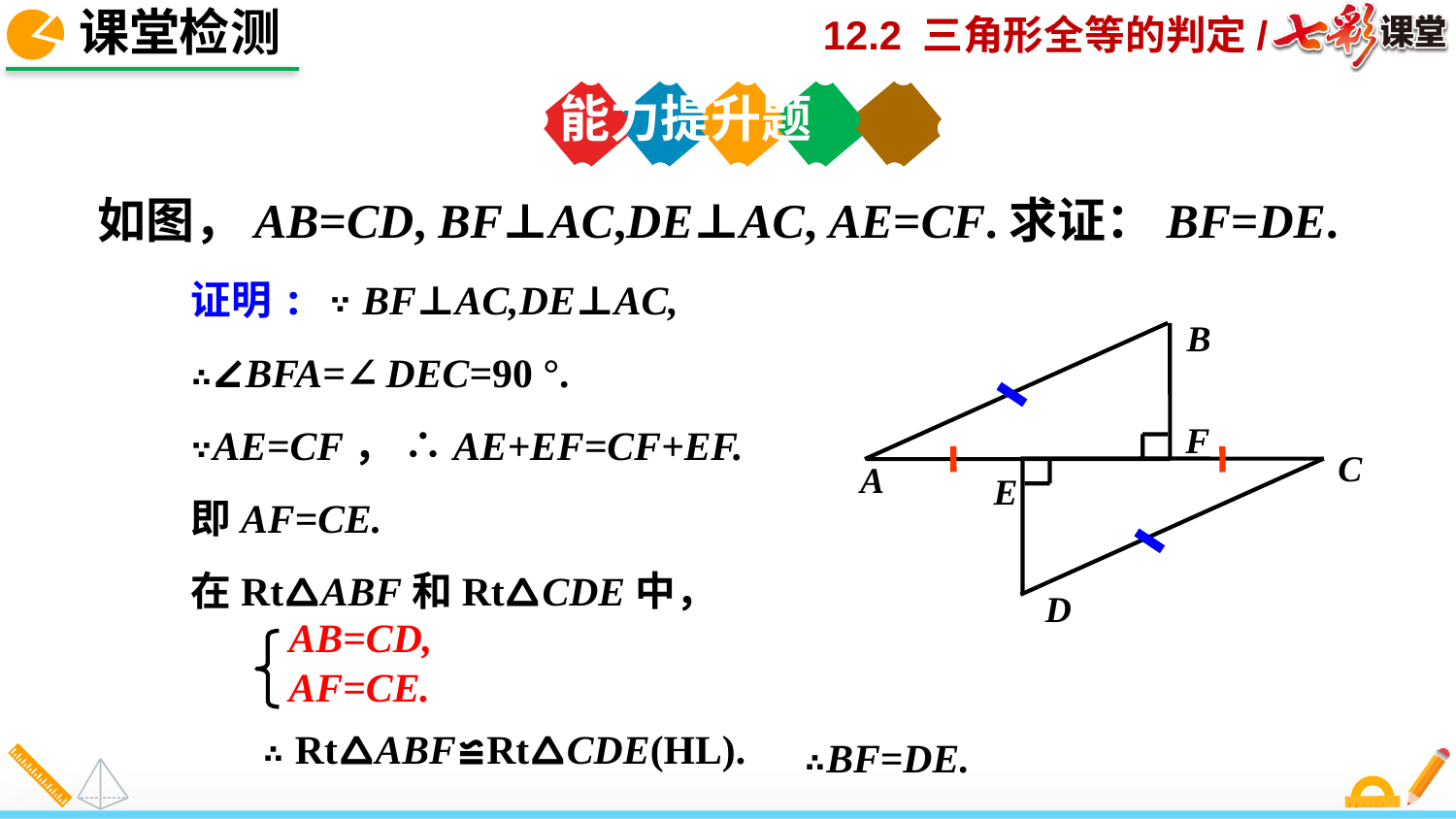

课堂检测

能力提升题

如图，AB=CD, BF⊥AC,DE⊥AC, AE=CF.求证：BF=DE.
证明: ∵ BF⊥AC,DE⊥AC, ∴∠BFA=∠DEC=90 °.
∵AE=CF， ∴AE+EF=CF+EF.
即AF=CE.
在Rt△ABF和Rt△CDE中，

B
F
C
A
E
D

      AB=CD,
      AF=CE.

∴BF=DE.
∴ Rt△ABF≌Rt△CDE(HL).